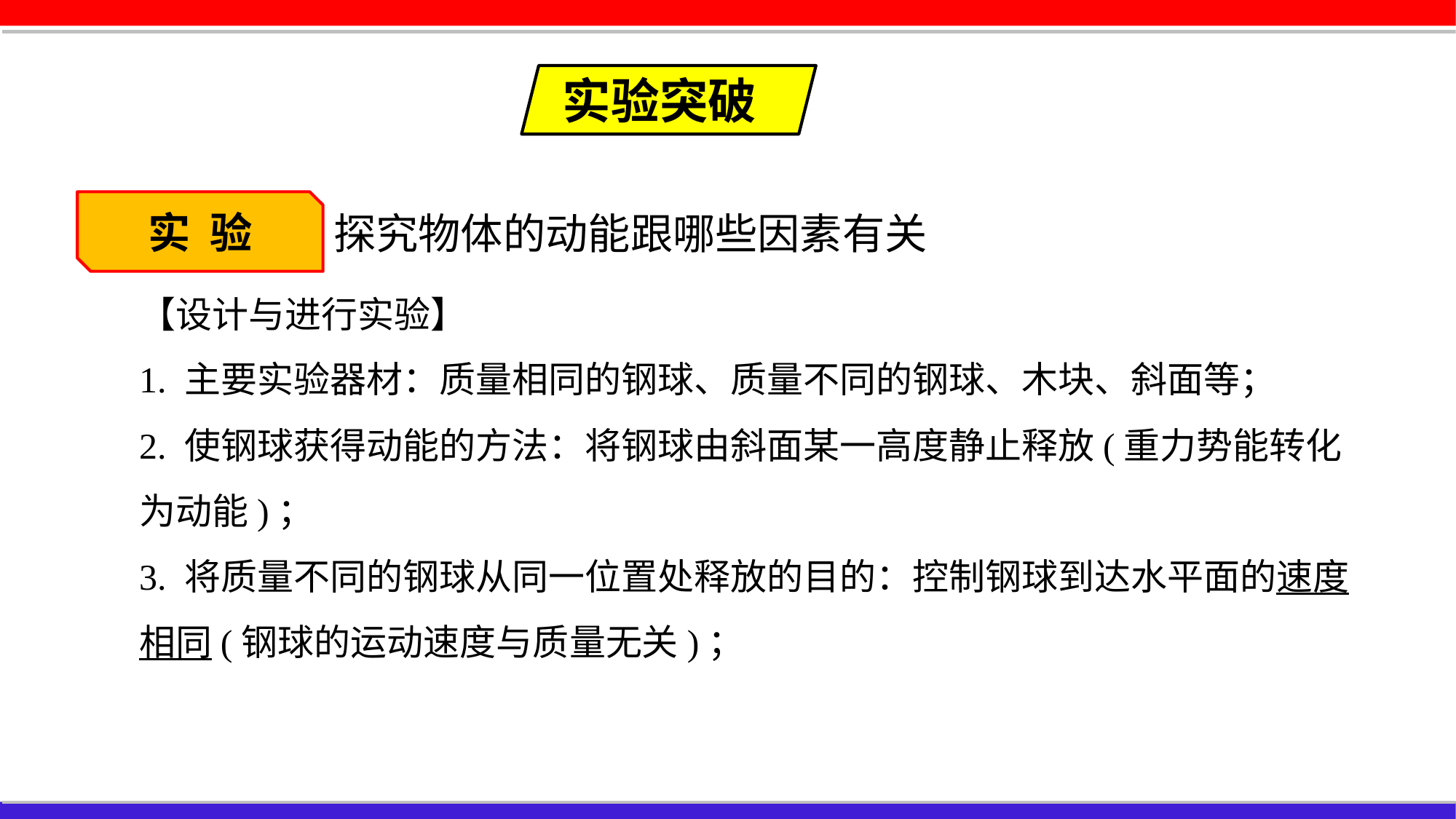

实验突破

实  验
实验
探究物体的动能跟哪些因素有关
【设计与进行实验】
1. 主要实验器材：质量相同的钢球、质量不同的钢球、木块、斜面等；
2. 使钢球获得动能的方法：将钢球由斜面某一高度静止释放(重力势能转化为动能)；
3. 将质量不同的钢球从同一位置处释放的目的：控制钢球到达水平面的速度相同(钢球的运动速度与质量无关)；